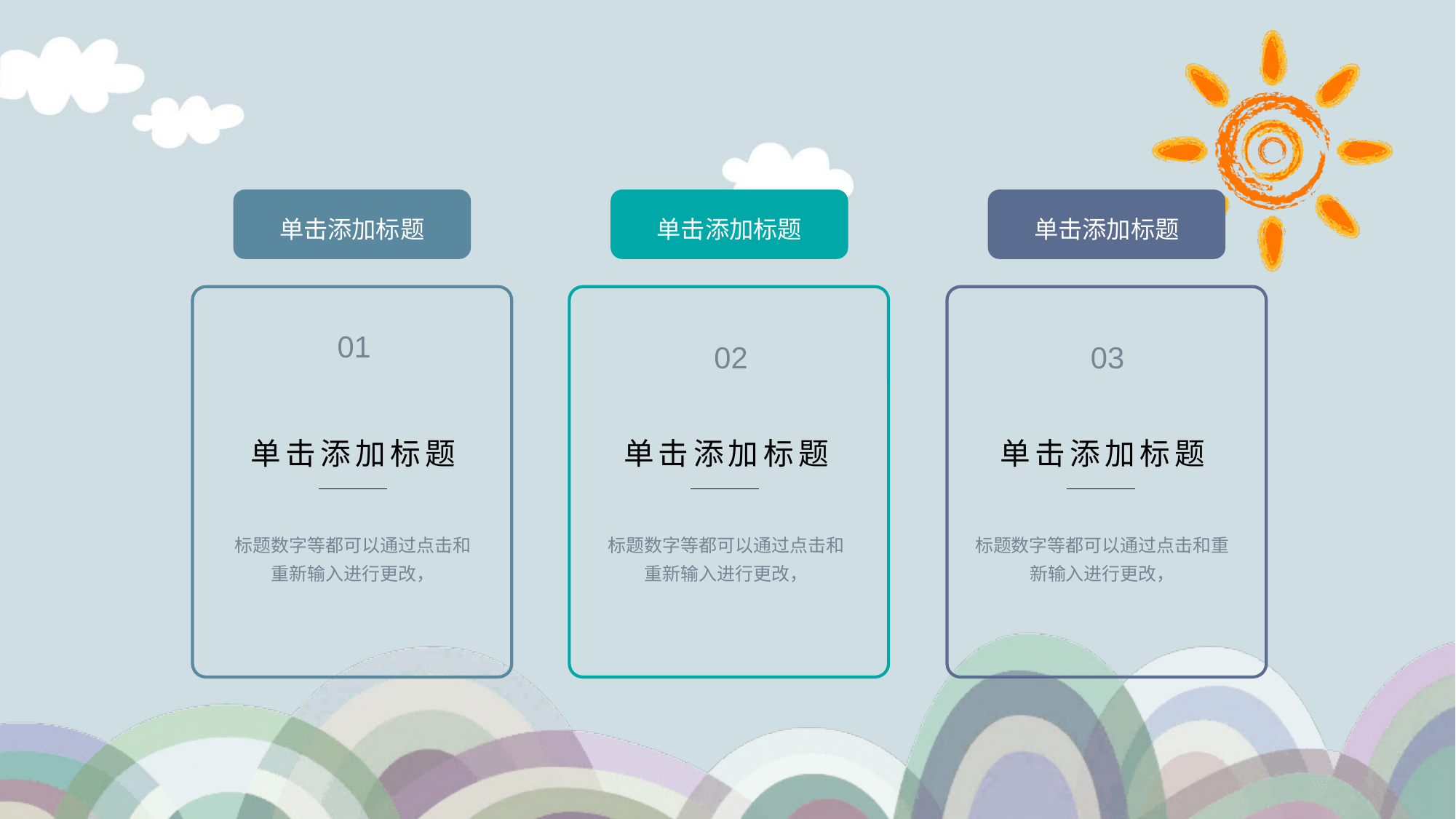

单击添加标题
单击添加标题
单击添加标题

01
02
03
单击添加标题

标题数字等都可以通过点击和重新输入进行更改，
单击添加标题

标题数字等都可以通过点击和重新输入进行更改，
单击添加标题

标题数字等都可以通过点击和重新输入进行更改，